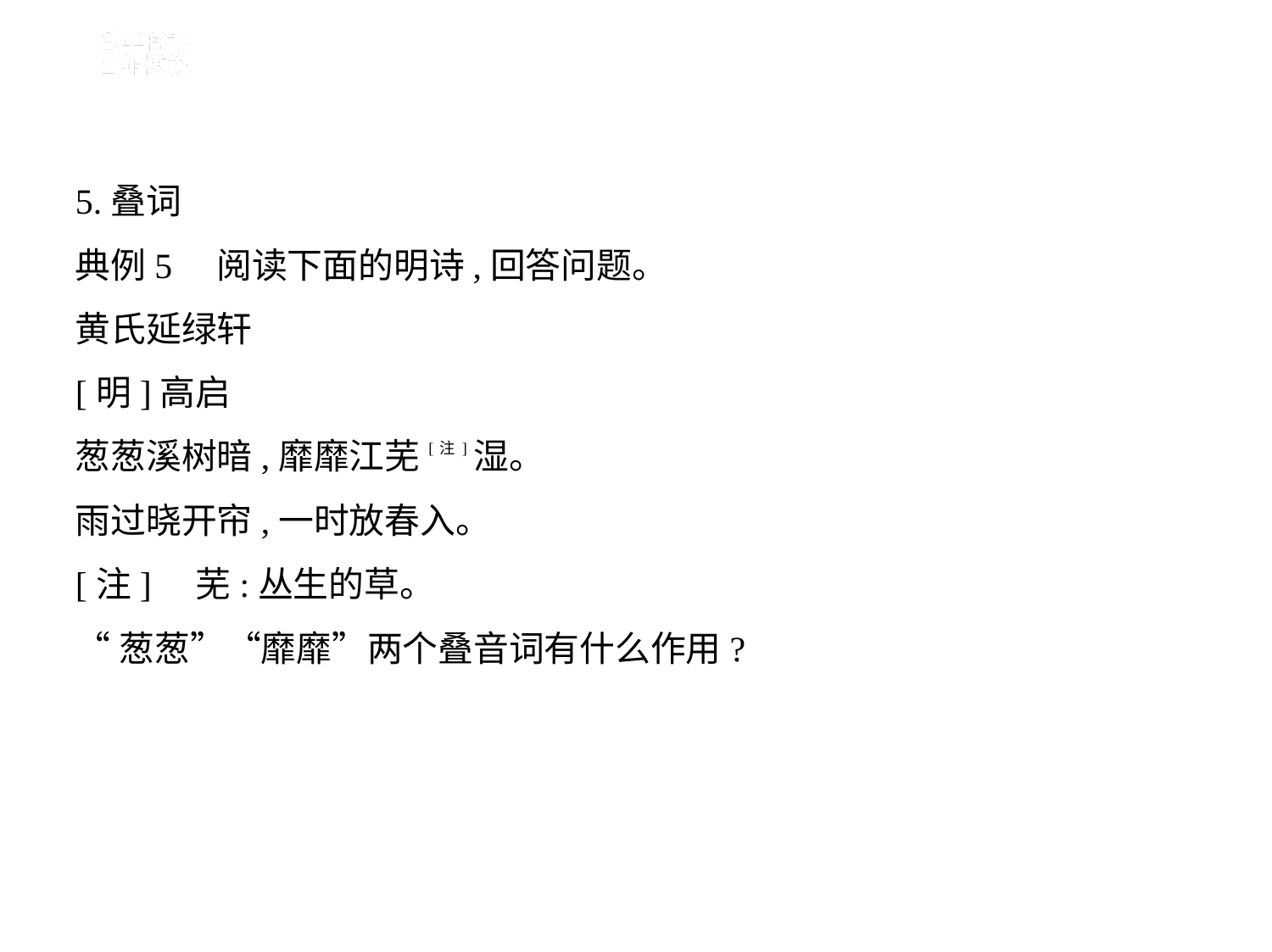

5.叠词
典例5　阅读下面的明诗,回答问题。
黄氏延绿轩
[明]高启
葱葱溪树暗,靡靡江芜[注]湿。
雨过晓开帘,一时放春入。
[注]    芜:丛生的草。
“葱葱”“靡靡”两个叠音词有什么作用?